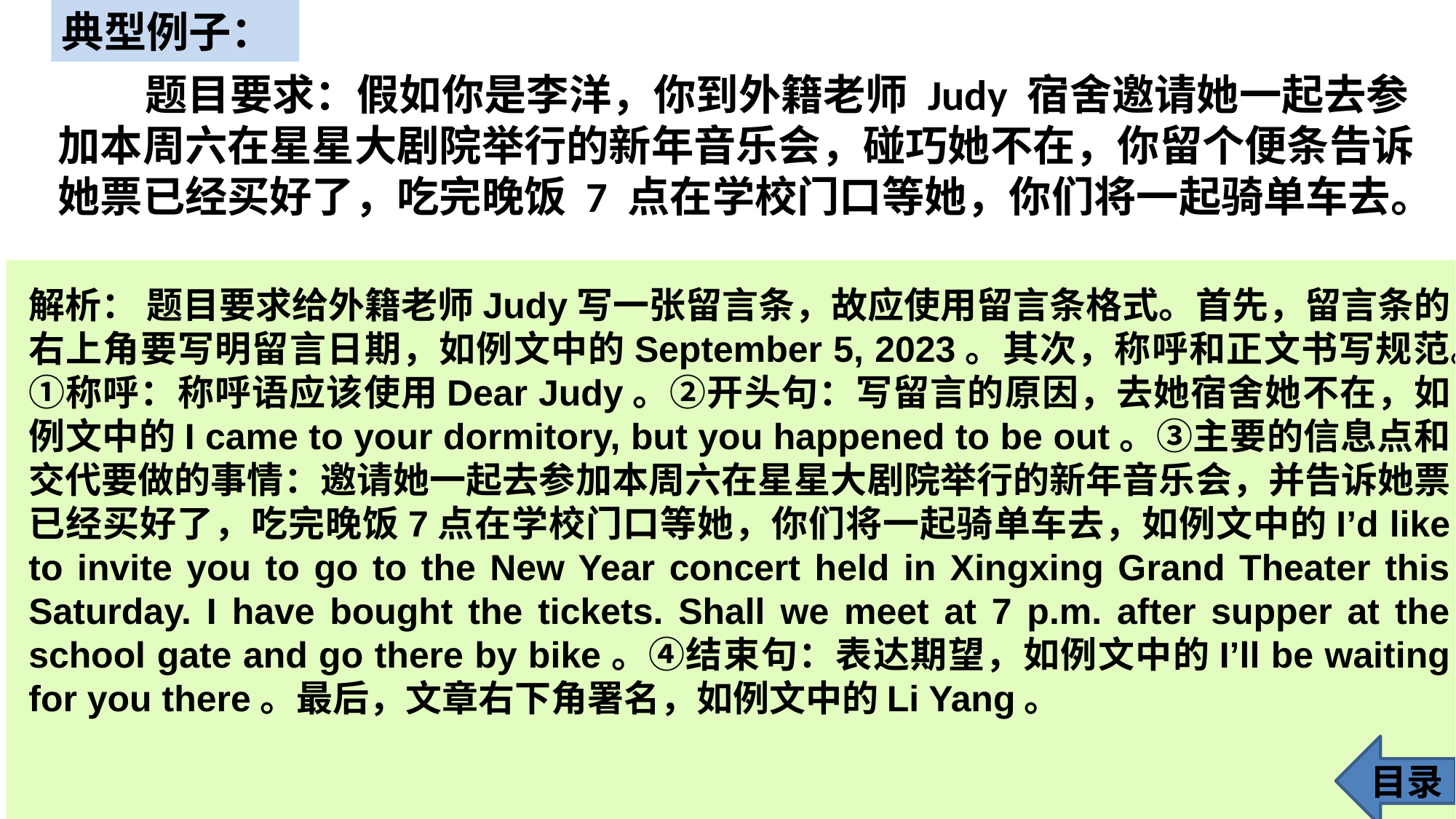

典型例子：
        题目要求：假如你是李洋，你到外籍老师 Judy 宿舍邀请她一起去参加本周六在星星大剧院举行的新年音乐会，碰巧她不在，你留个便条告诉她票已经买好了，吃完晚饭 7 点在学校门口等她，你们将一起骑单车去。

解析： 题目要求给外籍老师Judy写一张留言条，故应使用留言条格式。首先，留言条的右上角要写明留言日期，如例文中的September 5, 2023。其次，称呼和正文书写规范。①称呼：称呼语应该使用Dear Judy。②开头句：写留言的原因，去她宿舍她不在，如例文中的I came to your dormitory, but you happened to be out。③主要的信息点和交代要做的事情：邀请她一起去参加本周六在星星大剧院举行的新年音乐会，并告诉她票已经买好了，吃完晚饭7点在学校门口等她，你们将一起骑单车去，如例文中的I’d like to invite you to go to the New Year concert held in Xingxing Grand Theater this Saturday. I have bought the tickets. Shall we meet at 7 p.m. after supper at the school gate and go there by bike。④结束句：表达期望，如例文中的I’ll be waiting for you there。最后，文章右下角署名，如例文中的Li Yang。
目录
49